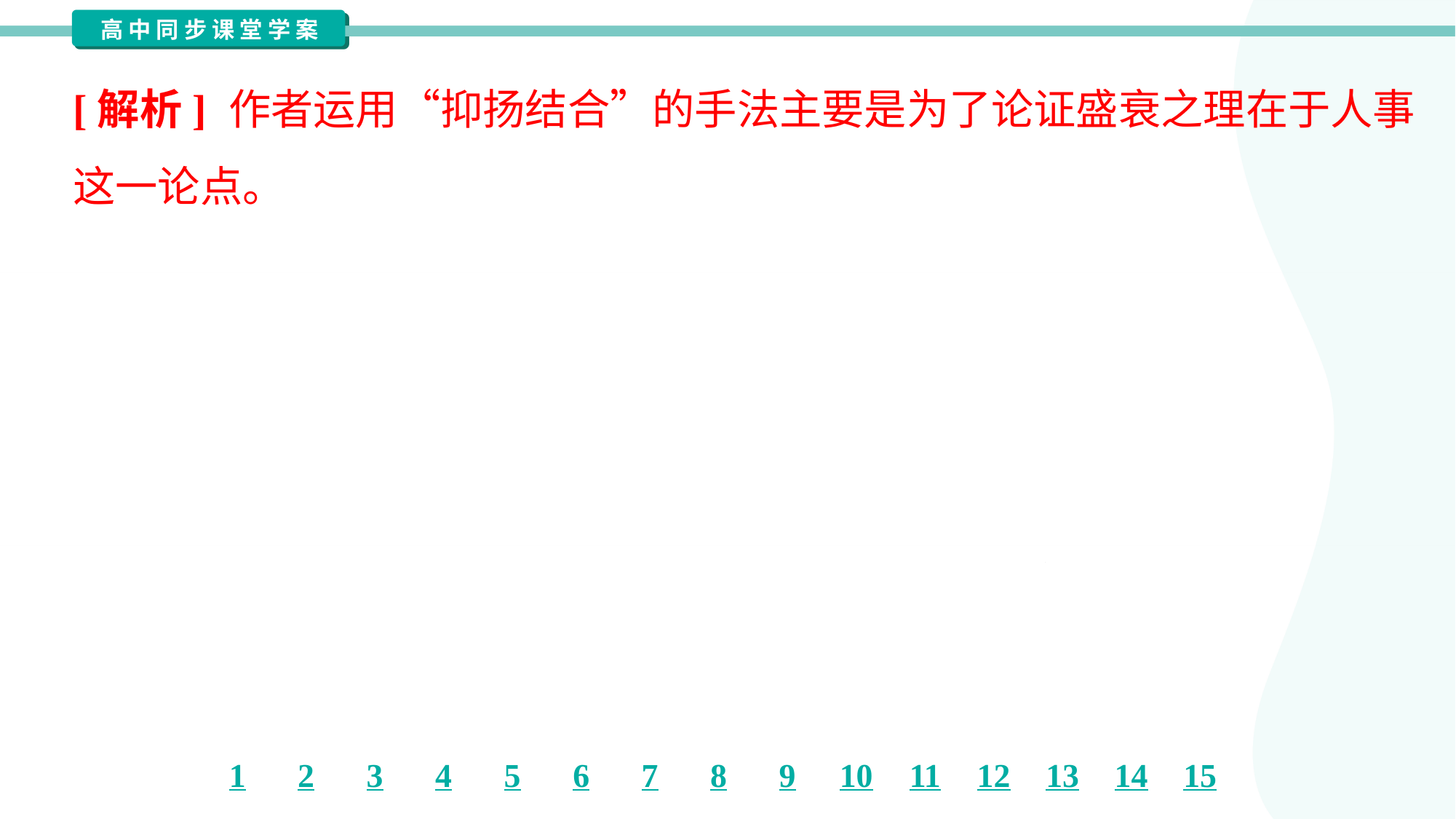

[解析] 作者运用“抑扬结合”的手法主要是为了论证盛衰之理在于人事
这一论点。